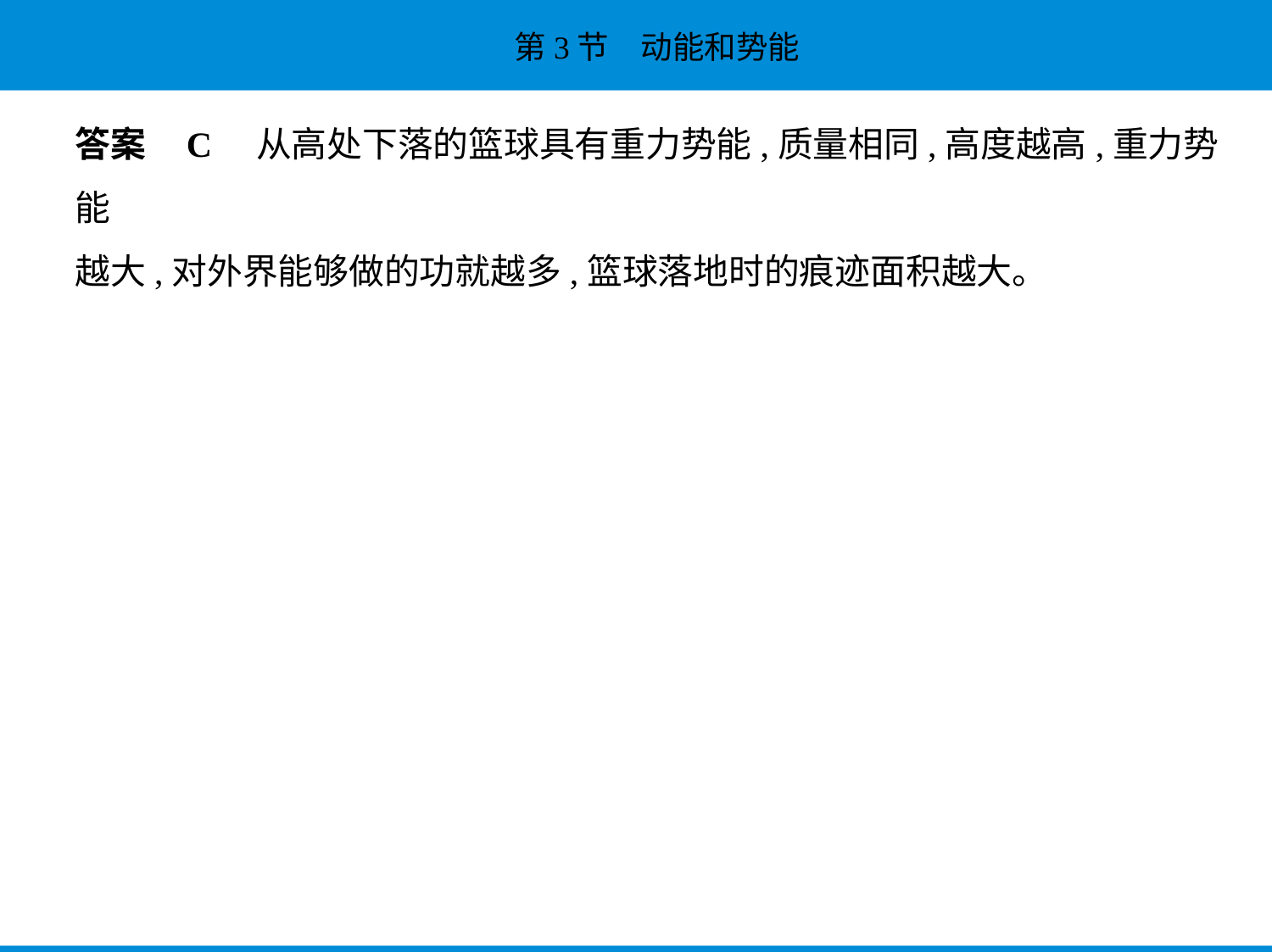

答案    C　从高处下落的篮球具有重力势能,质量相同,高度越高,重力势能
越大,对外界能够做的功就越多,篮球落地时的痕迹面积越大。